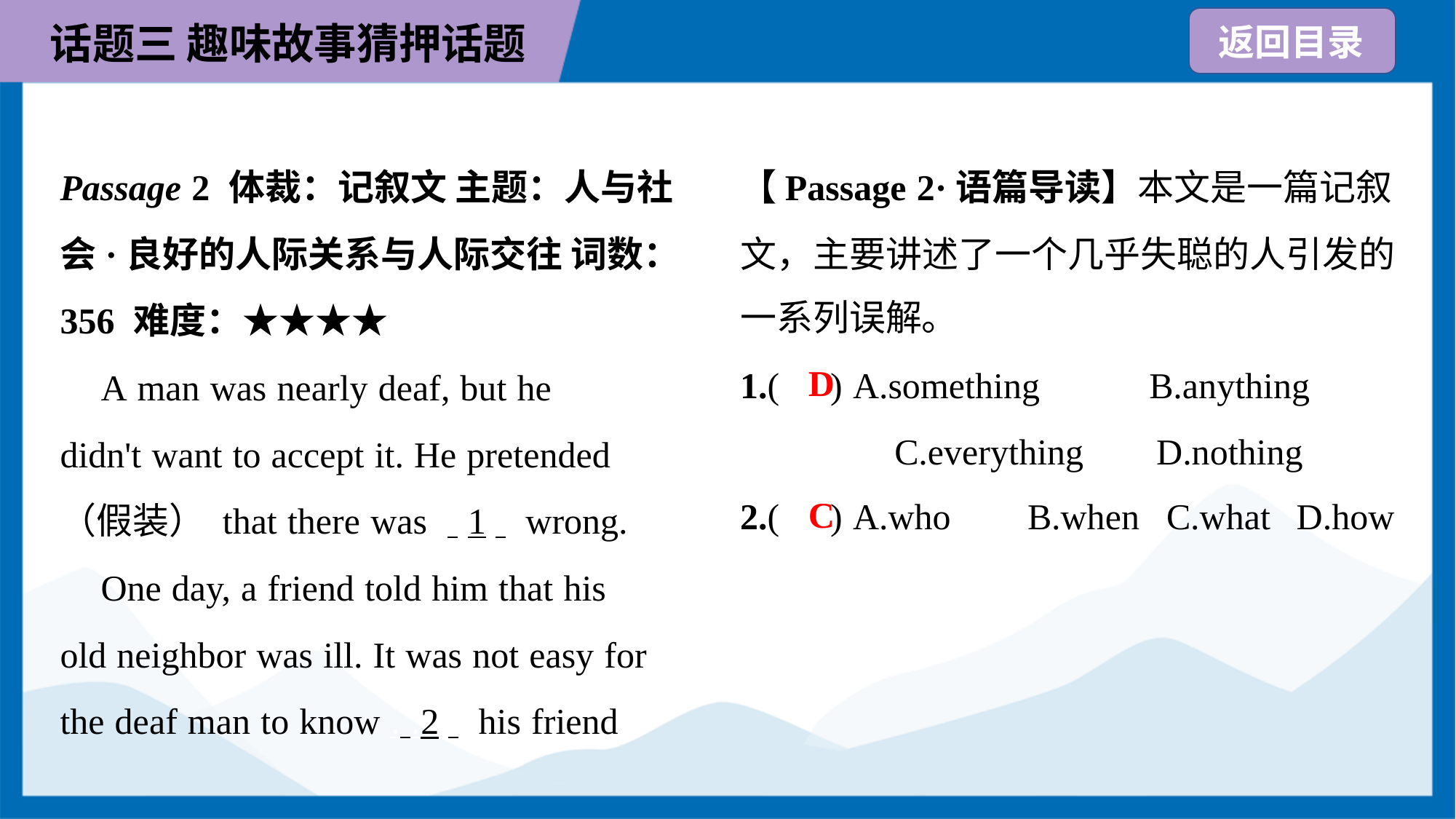

Passage 2 体裁：记叙文 主题：人与社
会·良好的人际关系与人际交往 词数：
356 难度：★★★★
    A man was nearly deaf, but he
didn't want to accept it. He pretended
（假装） that there was . .1. . wrong.
    One day, a friend told him that his
old neighbor was ill. It was not easy for
the deaf man to know . .2. . his friend

【Passage 2·语篇导读】本文是一篇记叙
文，主要讲述了一个几乎失聪的人引发的
一系列误解。
1.(     ) A.something	    B.anything
                 C.everything        D.nothing
D
C
2.(     ) A.who	B.when	C.what	D.how